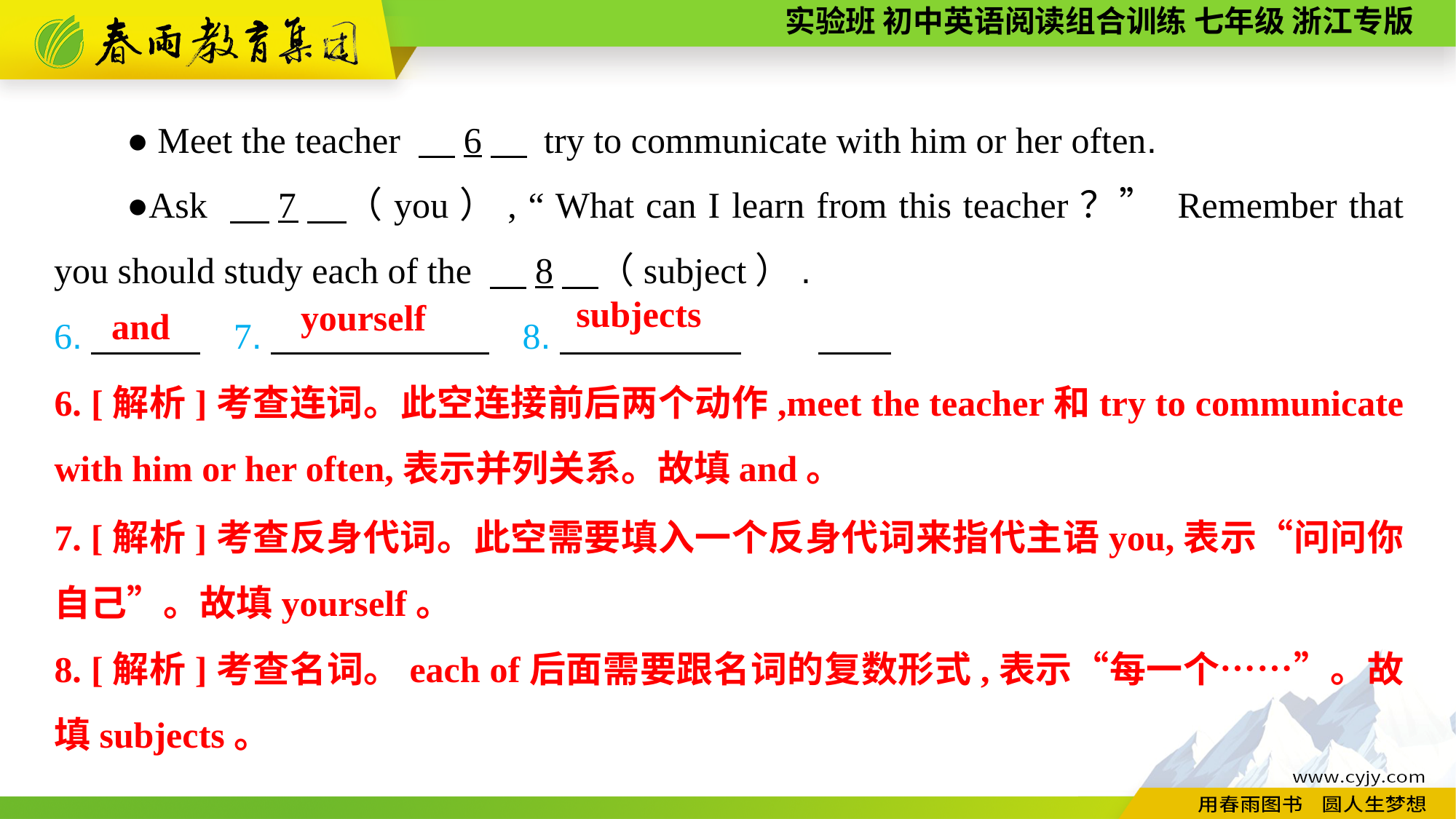

●Meet the teacher 　6　 try to communicate with him or her often.
●Ask 　7　（you）, “ What can I learn from this teacher？” Remember that you should study each of the 　8　（subject）.
6.　　　   7.　　　　　　   8.
subjects
yourself
and
6. [解析]考查连词。此空连接前后两个动作,meet the teacher和try to communicate with him or her often,表示并列关系。故填and。
7. [解析]考查反身代词。此空需要填入一个反身代词来指代主语you,表示“问问你自己”。故填yourself。
8. [解析]考查名词。each of后面需要跟名词的复数形式,表示“每一个……”。故填subjects。